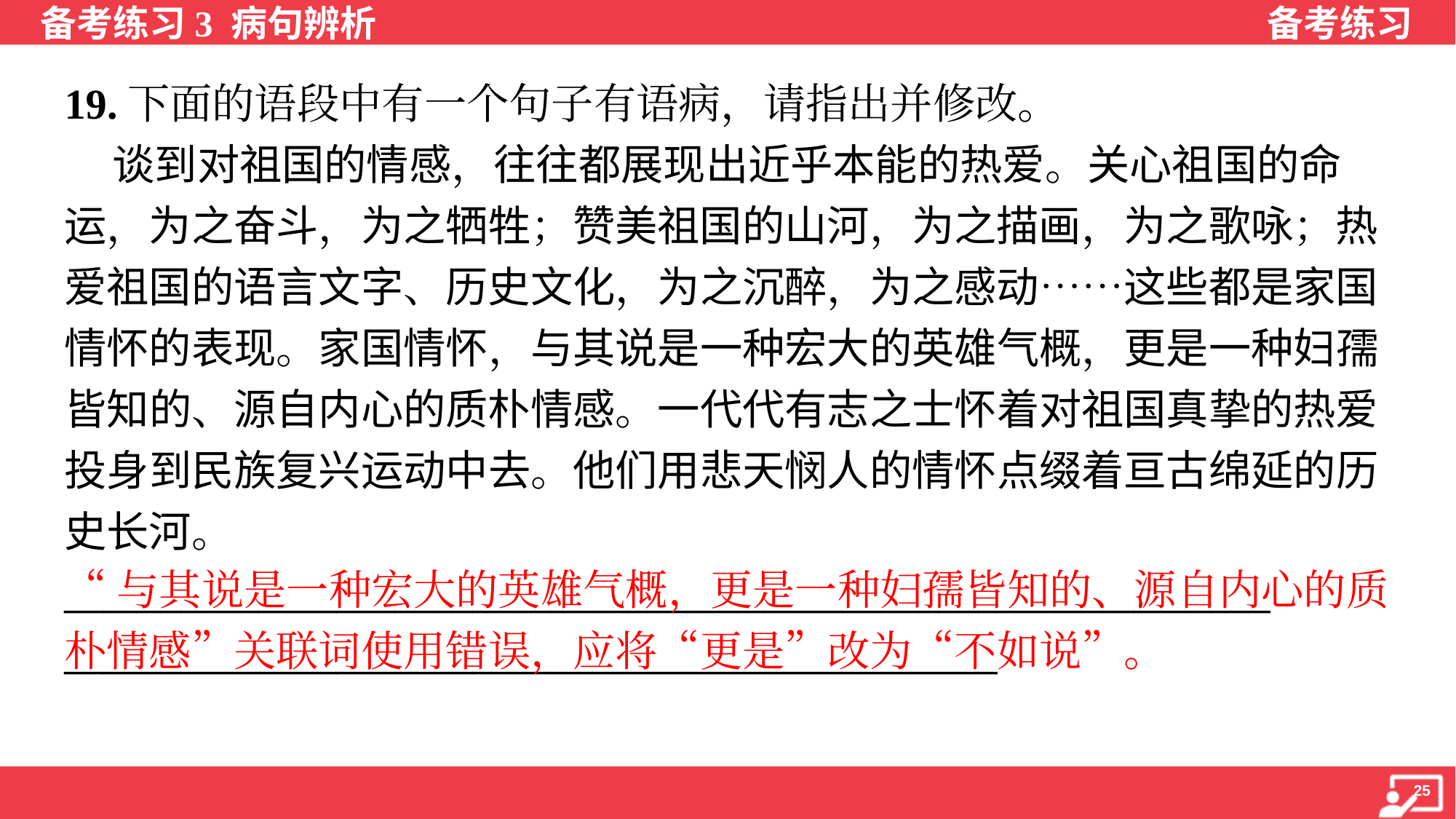

19.下面的语段中有一个句子有语病，请指出并修改。
    谈到对祖国的情感，往往都展现出近乎本能的热爱。关心祖国的命
运，为之奋斗，为之牺牲；赞美祖国的山河，为之描画，为之歌咏；热
爱祖国的语言文字、历史文化，为之沉醉，为之感动……这些都是家国
情怀的表现。家国情怀，与其说是一种宏大的英雄气概，更是一种妇孺
皆知的、源自内心的质朴情感。一代代有志之士怀着对祖国真挚的热爱
投身到民族复兴运动中去。他们用悲天悯人的情怀点缀着亘古绵延的历
史长河。
______________________________________________________________
________________________________________________
“与其说是一种宏大的英雄气概，更是一种妇孺皆知的、源自内心的质朴情感”关联词使用错误，应将“更是”改为“不如说”。